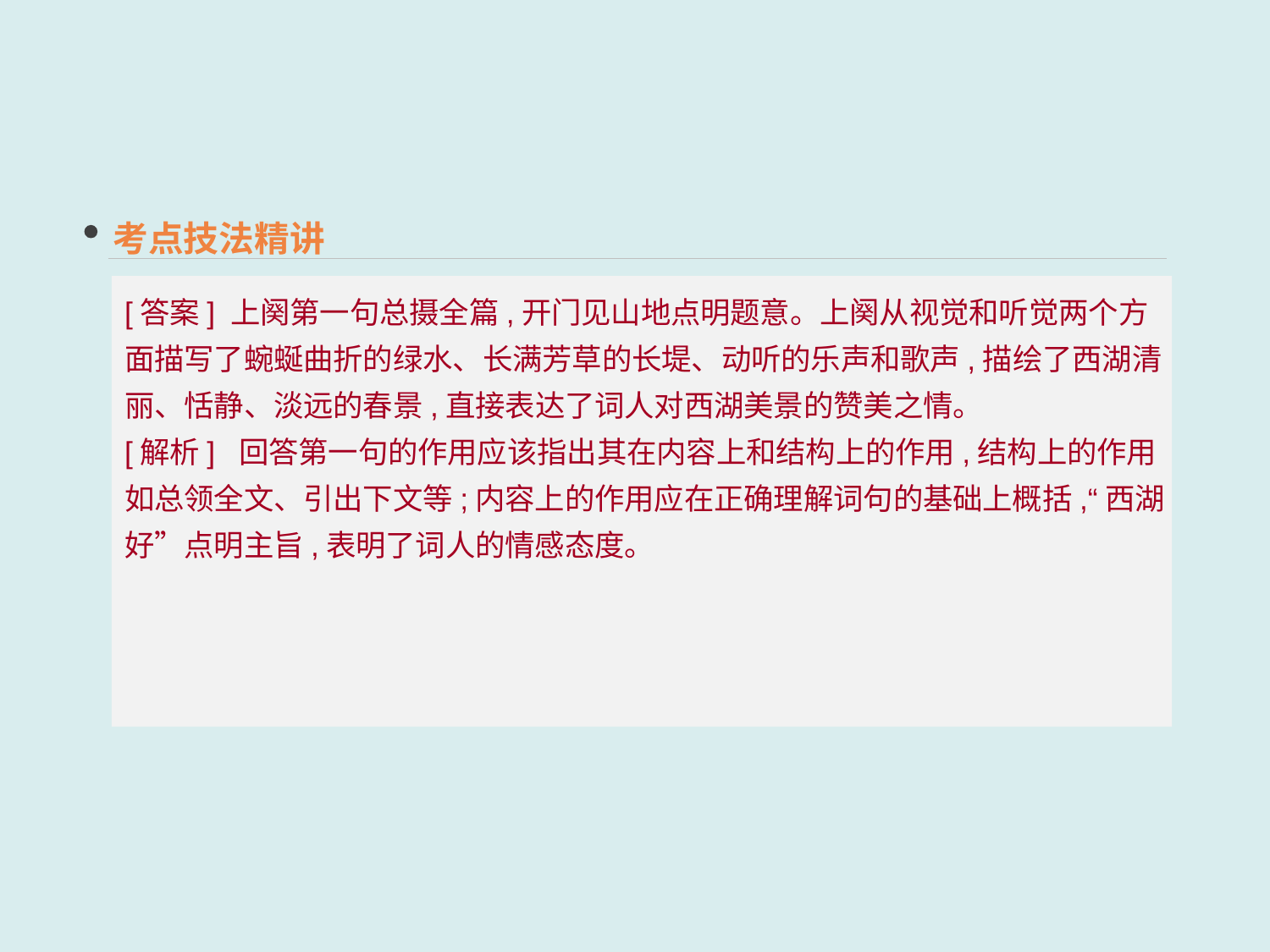

考点技法精讲

[答案] 上阕第一句总摄全篇,开门见山地点明题意。上阕从视觉和听觉两个方面描写了蜿蜒曲折的绿水、长满芳草的长堤、动听的乐声和歌声,描绘了西湖清丽、恬静、淡远的春景,直接表达了词人对西湖美景的赞美之情。
[解析]  回答第一句的作用应该指出其在内容上和结构上的作用,结构上的作用如总领全文、引出下文等;内容上的作用应在正确理解词句的基础上概括,“西湖好”点明主旨,表明了词人的情感态度。